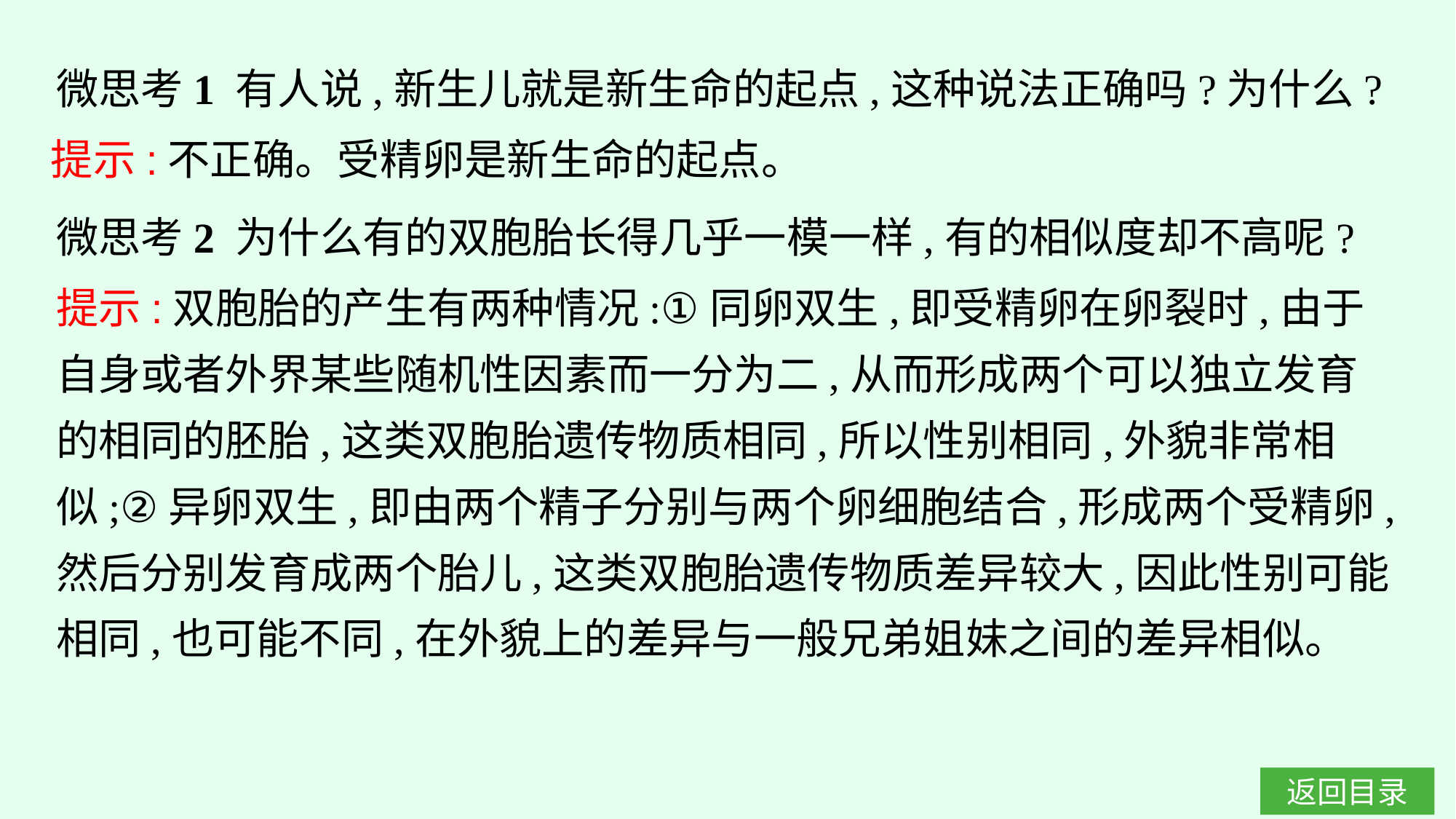

微思考1 有人说,新生儿就是新生命的起点,这种说法正确吗?为什么?
提示:不正确。受精卵是新生命的起点。
微思考2 为什么有的双胞胎长得几乎一模一样,有的相似度却不高呢?
提示:双胞胎的产生有两种情况:①同卵双生,即受精卵在卵裂时,由于自身或者外界某些随机性因素而一分为二,从而形成两个可以独立发育的相同的胚胎,这类双胞胎遗传物质相同,所以性别相同,外貌非常相似;②异卵双生,即由两个精子分别与两个卵细胞结合,形成两个受精卵,然后分别发育成两个胎儿,这类双胞胎遗传物质差异较大,因此性别可能相同,也可能不同,在外貌上的差异与一般兄弟姐妹之间的差异相似。